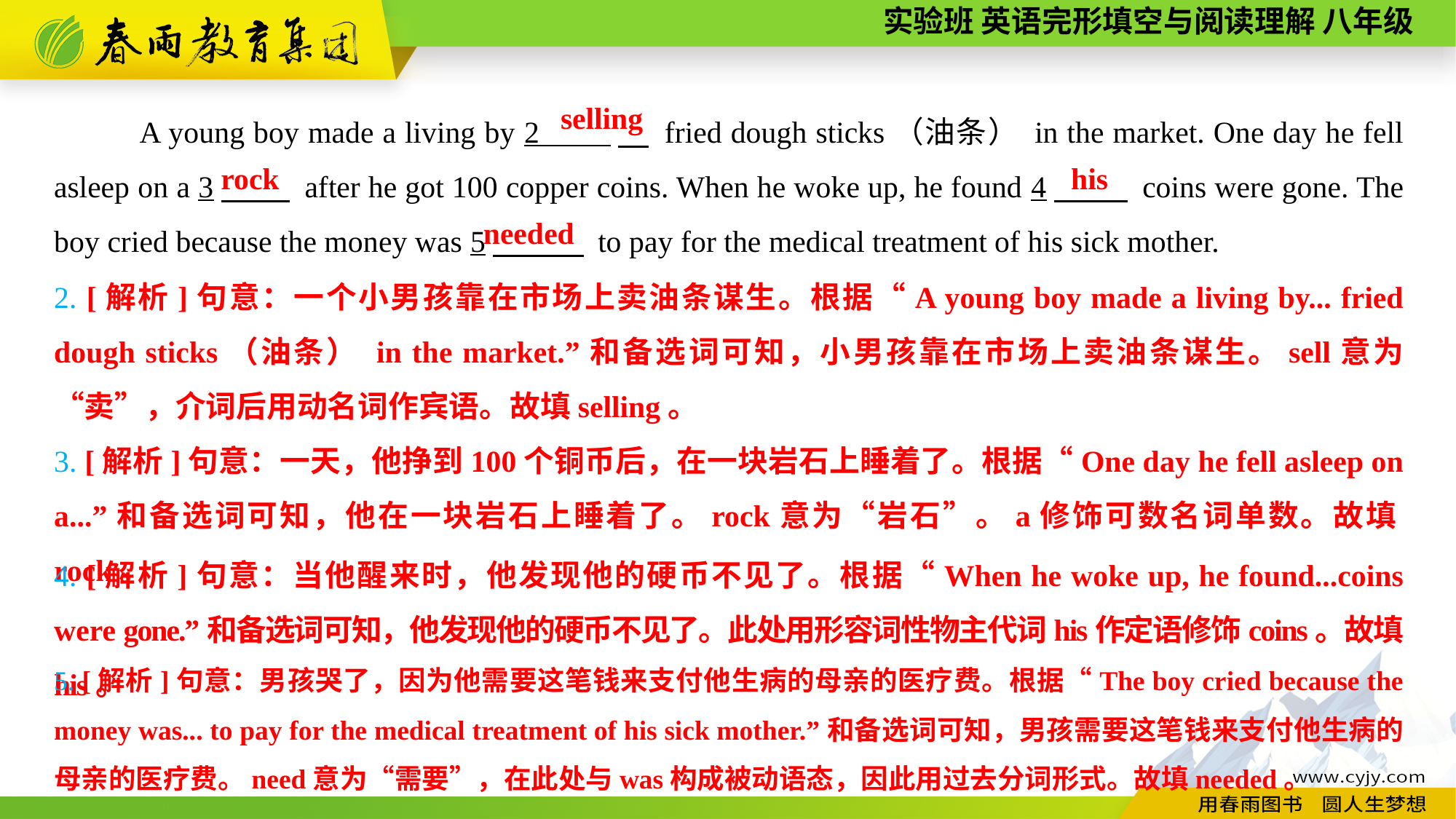

A young boy made a living by 2        　 fried dough sticks（油条） in the market. One day he fell asleep on a 3　 。 after he got 100 copper coins. When he woke up, he found 4　       coins were gone. The boy cried because the money was 5　          to pay for the medical treatment of his sick mother.
selling
his
rock
needed
2. [解析]句意：一个小男孩靠在市场上卖油条谋生。根据“A young boy made a living by... fried dough sticks（油条） in the market.”和备选词可知，小男孩靠在市场上卖油条谋生。sell意为“卖”，介词后用动名词作宾语。故填selling。
3. [解析]句意：一天，他挣到100个铜币后，在一块岩石上睡着了。根据“One day he fell asleep on a...”和备选词可知，他在一块岩石上睡着了。rock意为“岩石”。a修饰可数名词单数。故填rock。
4. [解析]句意：当他醒来时，他发现他的硬币不见了。根据“When he woke up, he found...coins were gone.”和备选词可知，他发现他的硬币不见了。此处用形容词性物主代词his作定语修饰coins。故填his。
5. [解析]句意：男孩哭了，因为他需要这笔钱来支付他生病的母亲的医疗费。根据“The boy cried because the money was... to pay for the medical treatment of his sick mother.”和备选词可知，男孩需要这笔钱来支付他生病的母亲的医疗费。need意为“需要”，在此处与was构成被动语态，因此用过去分词形式。故填needed。